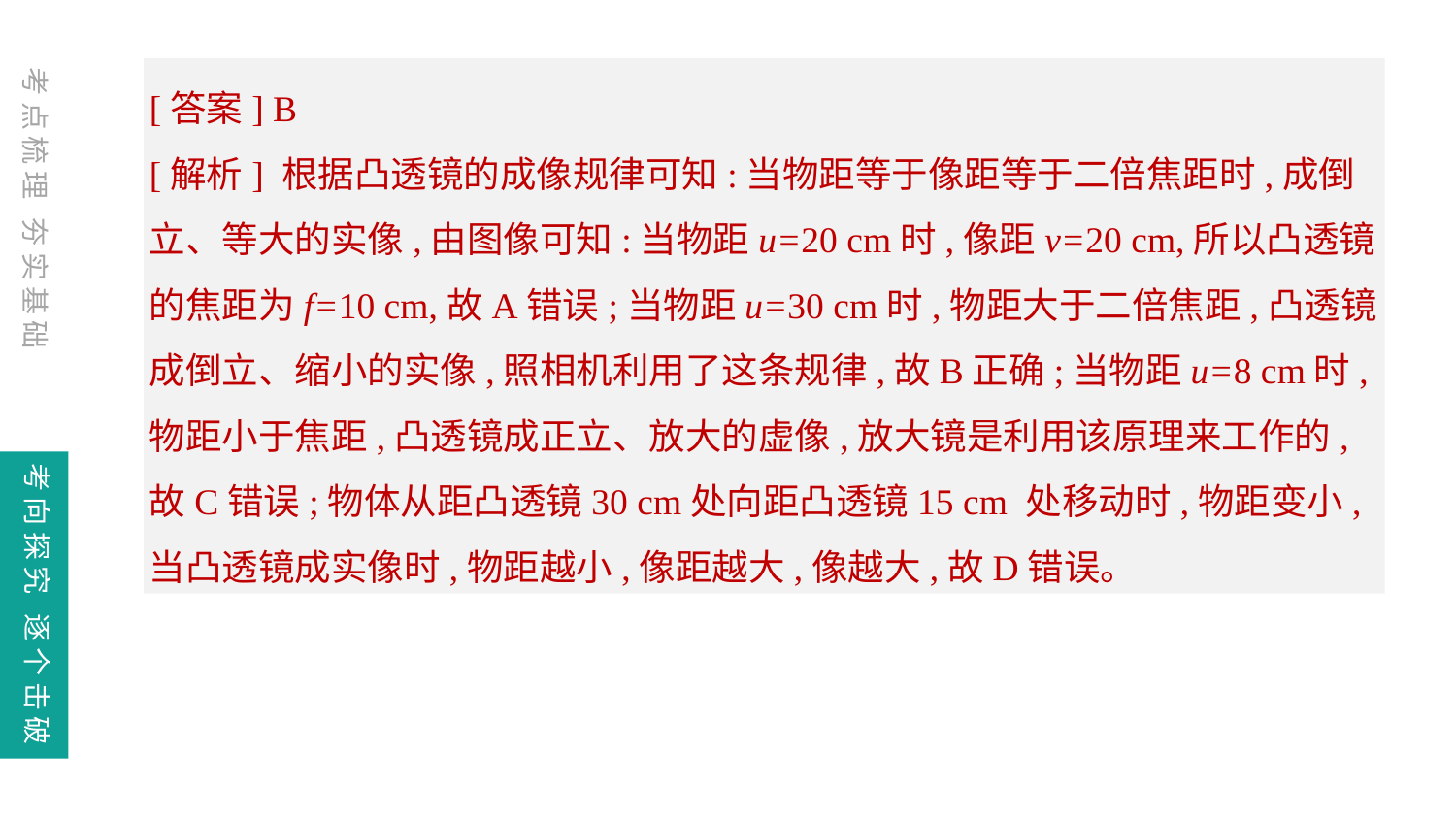

[答案] B
[解析] 根据凸透镜的成像规律可知:当物距等于像距等于二倍焦距时,成倒立、等大的实像,由图像可知:当物距u=20 cm时,像距v=20 cm,所以凸透镜的焦距为f=10 cm,故A错误;当物距u=30 cm时,物距大于二倍焦距,凸透镜成倒立、缩小的实像,照相机利用了这条规律,故B正确;当物距u=8 cm时,物距小于焦距,凸透镜成正立、放大的虚像,放大镜是利用该原理来工作的,故C错误;物体从距凸透镜30 cm处向距凸透镜15 cm 处移动时,物距变小,当凸透镜成实像时,物距越小,像距越大,像越大,故D错误。